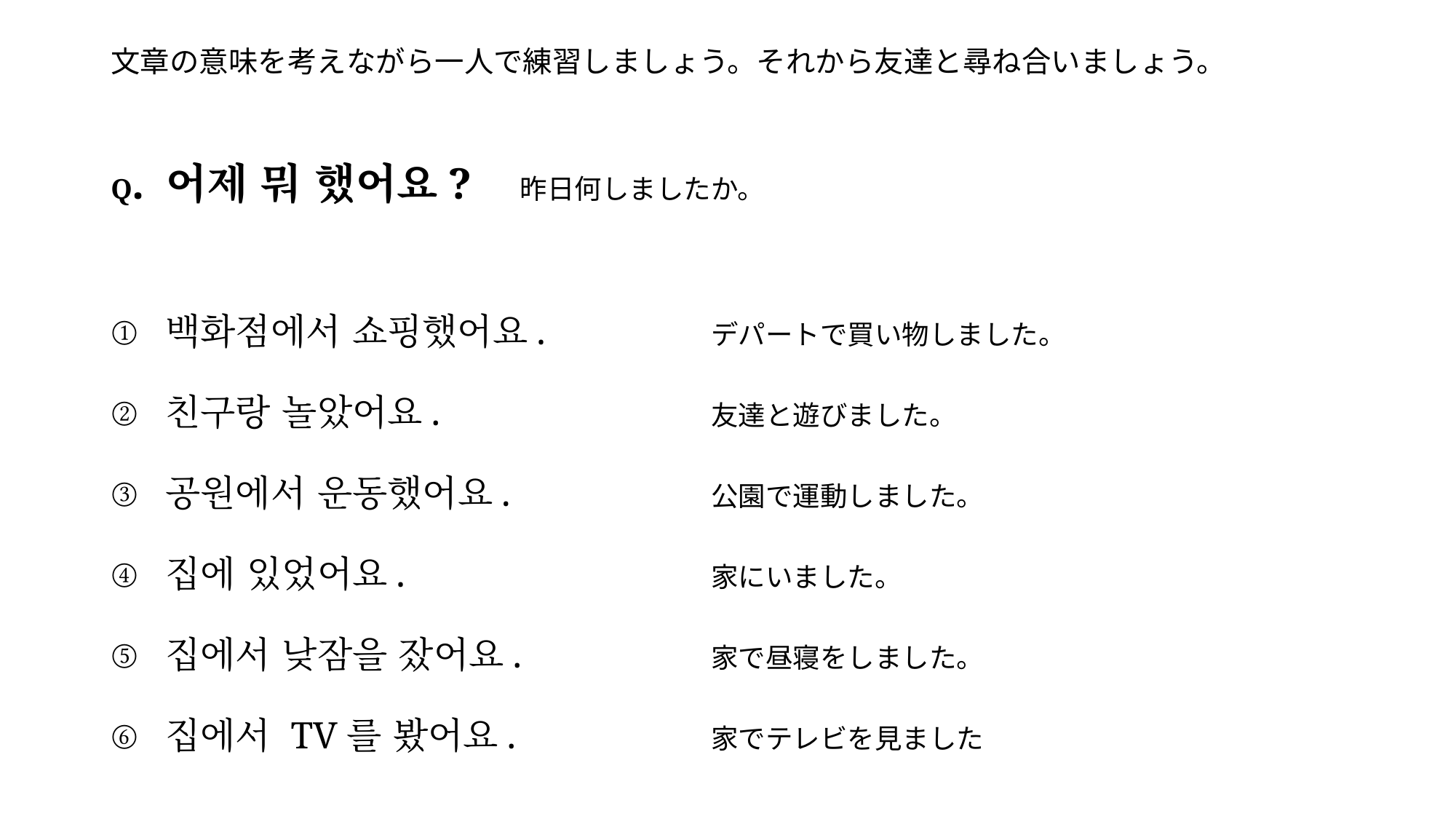

# 文章の意味を考えながら一人で練習しましょう。それから友達と尋ね合いましょう。

Q. 어제 뭐 했어요? 　昨日何しましたか。

백화점에서 쇼핑했어요.		デパートで買い物しました。
친구랑 놀았어요.			友達と遊びました。
공원에서 운동했어요.		公園で運動しました。
집에 있었어요.			家にいました。
집에서 낮잠을 잤어요.		家で昼寝をしました。
집에서 TV를 봤어요.		家でテレビを見ました